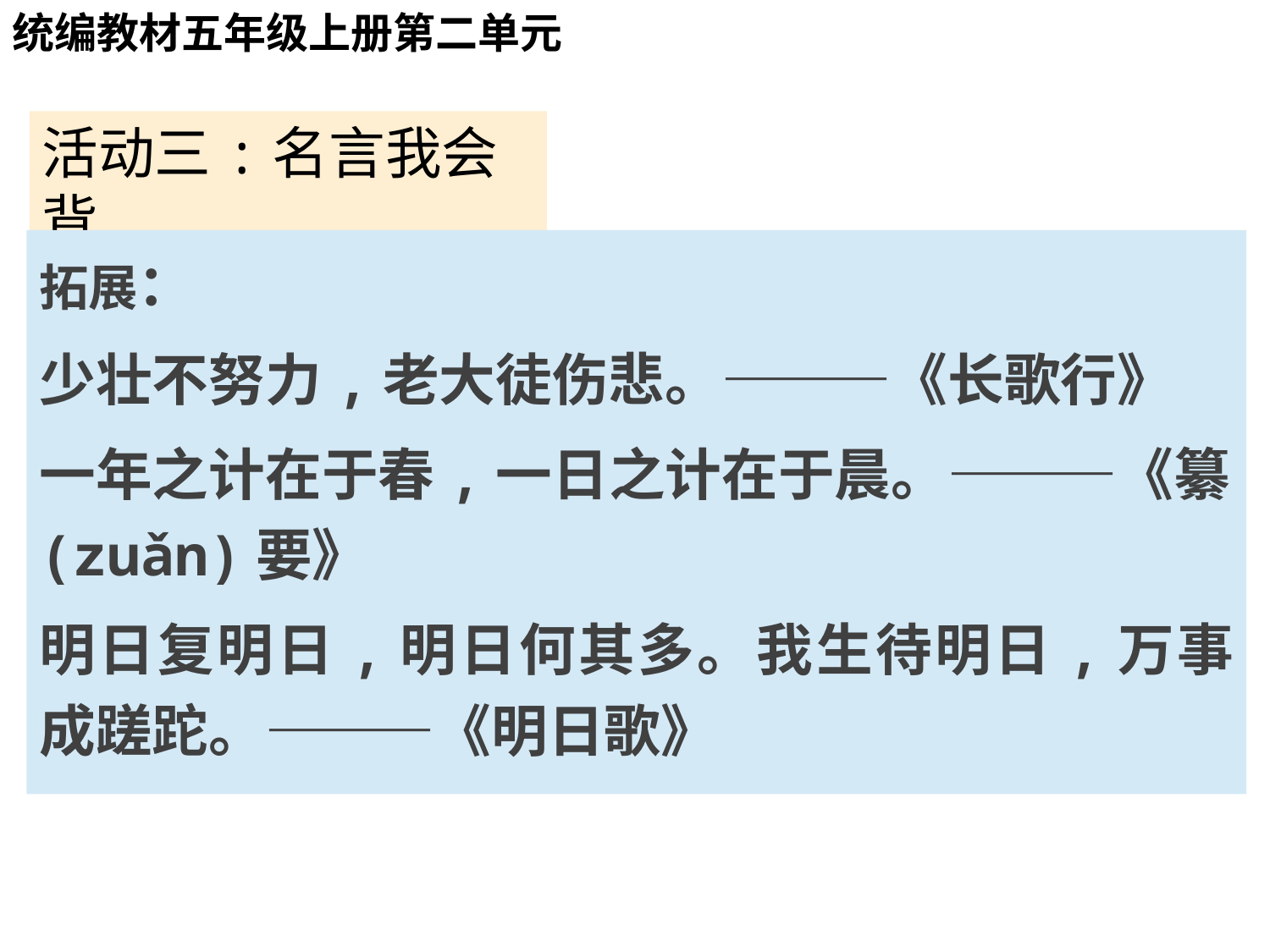

# 活动一:名言我会读
统编教材五年级上册第二单元
活动三:名言我会背
拓展：
少壮不努力,老大徒伤悲。———《长歌行》
一年之计在于春,一日之计在于晨。———《纂(zuǎn)要》
明日复明日,明日何其多。我生待明日,万事成蹉跎。———《明日歌》